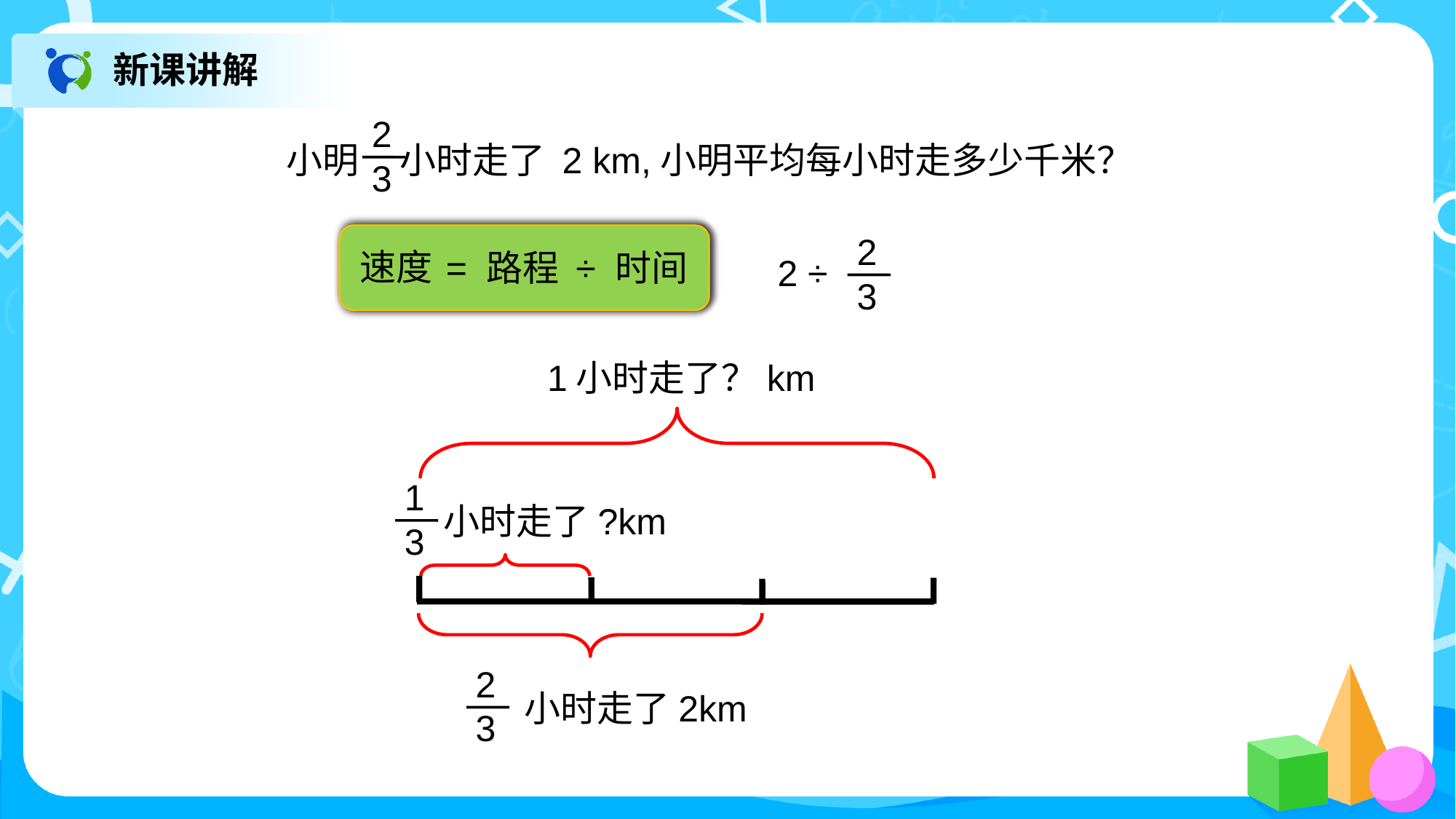

新课讲解
 2
 3

小明     小时走了 2 km,小明平均每小时走多少千米？

速度
= 路程 ÷ 时间
 2
 3

2 ÷
1小时走了？km

 1
 3

小时走了?km

 2
 3

小时走了2km